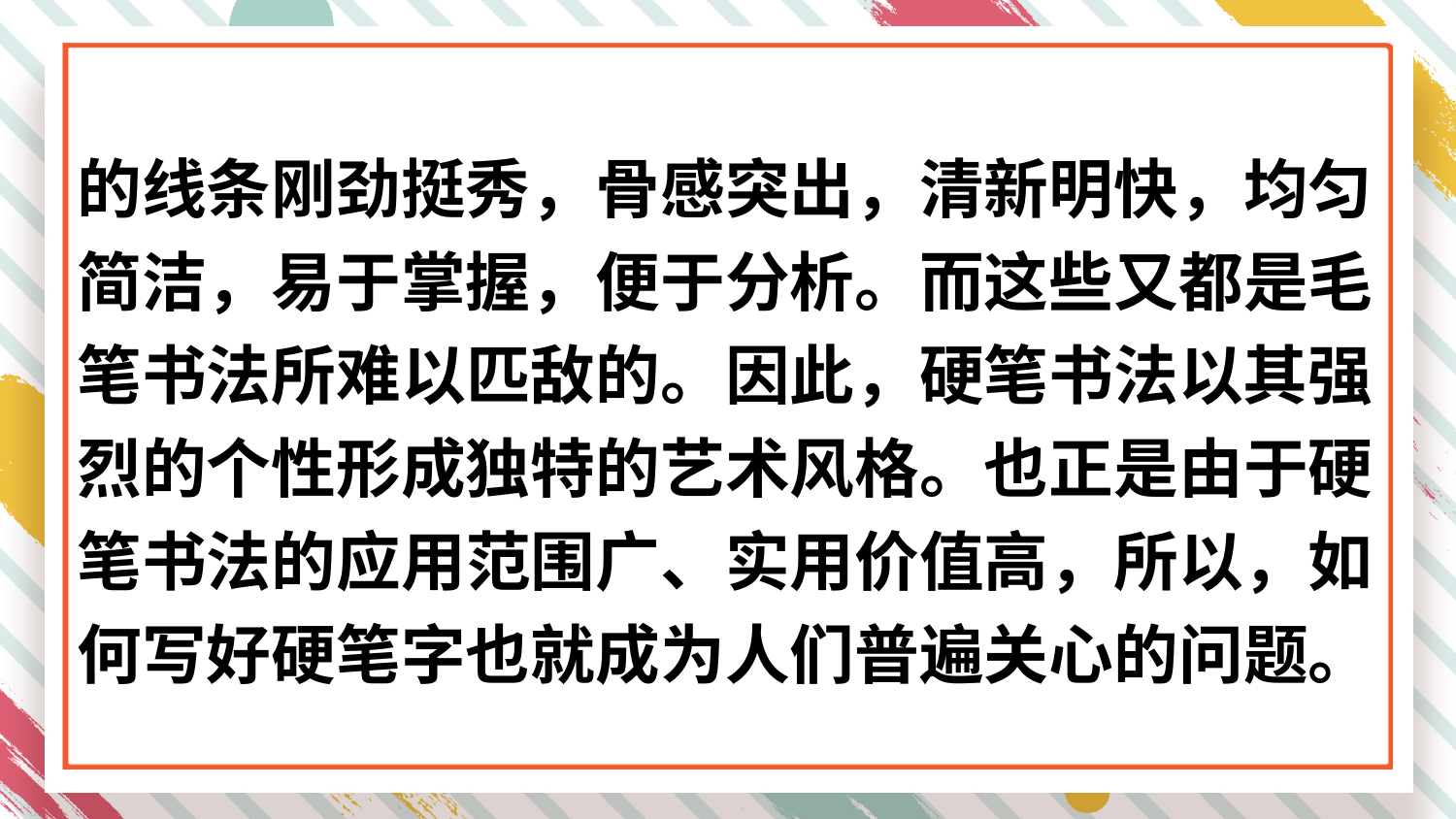

的线条刚劲挺秀，骨感突出，清新明快，均匀简洁，易于掌握，便于分析。而这些又都是毛笔书法所难以匹敌的。因此，硬笔书法以其强烈的个性形成独特的艺术风格。也正是由于硬笔书法的应用范围广、实用价值高，所以，如何写好硬笔字也就成为人们普遍关心的问题。